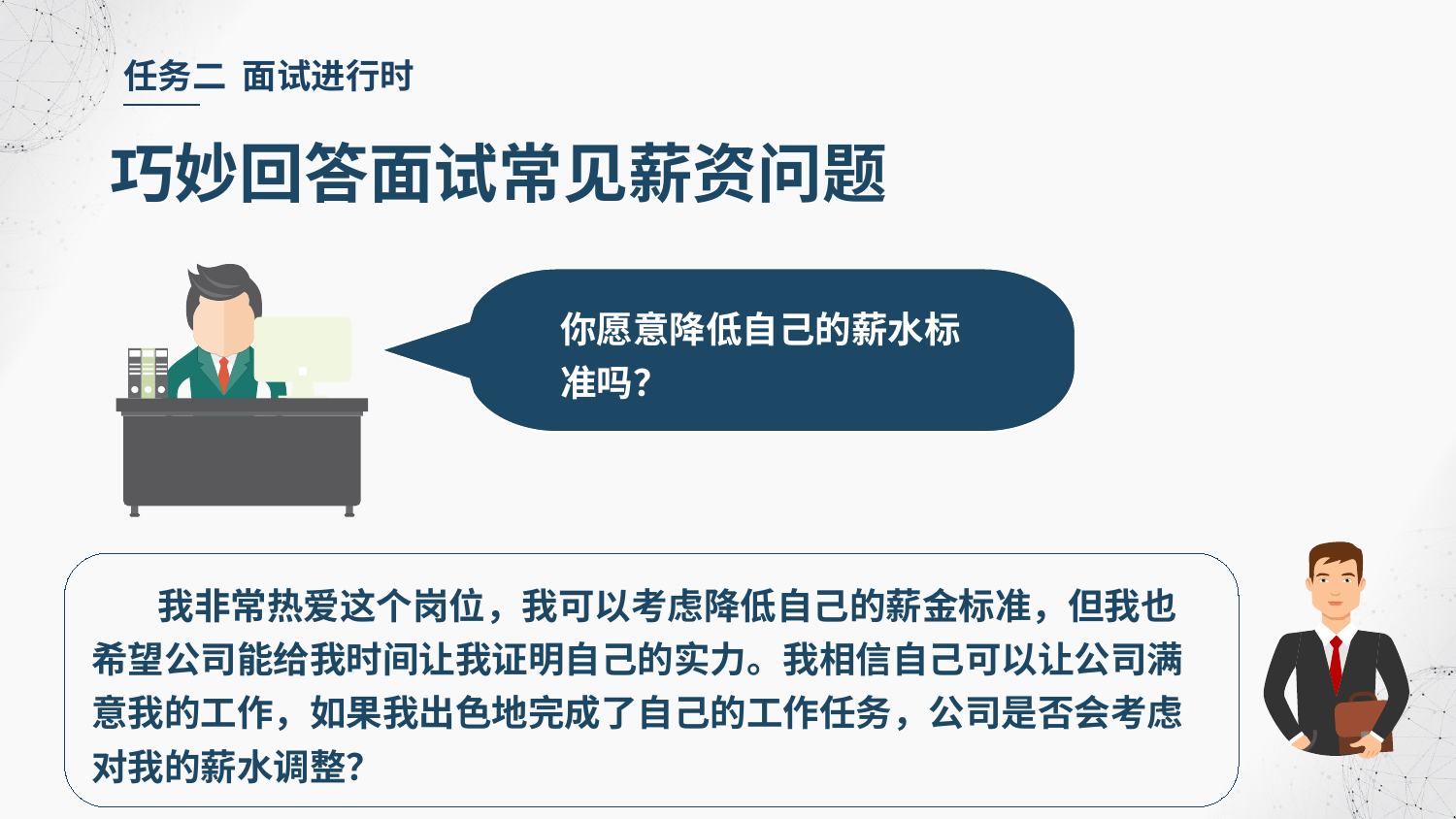

任务二  面试进行时
巧妙回答面试常见薪资问题

你愿意降低自己的薪水标准吗？

       我非常热爱这个岗位，我可以考虑降低自己的薪金标准，但我也希望公司能给我时间让我证明自己的实力。我相信自己可以让公司满意我的工作，如果我出色地完成了自己的工作任务，公司是否会考虑对我的薪水调整？